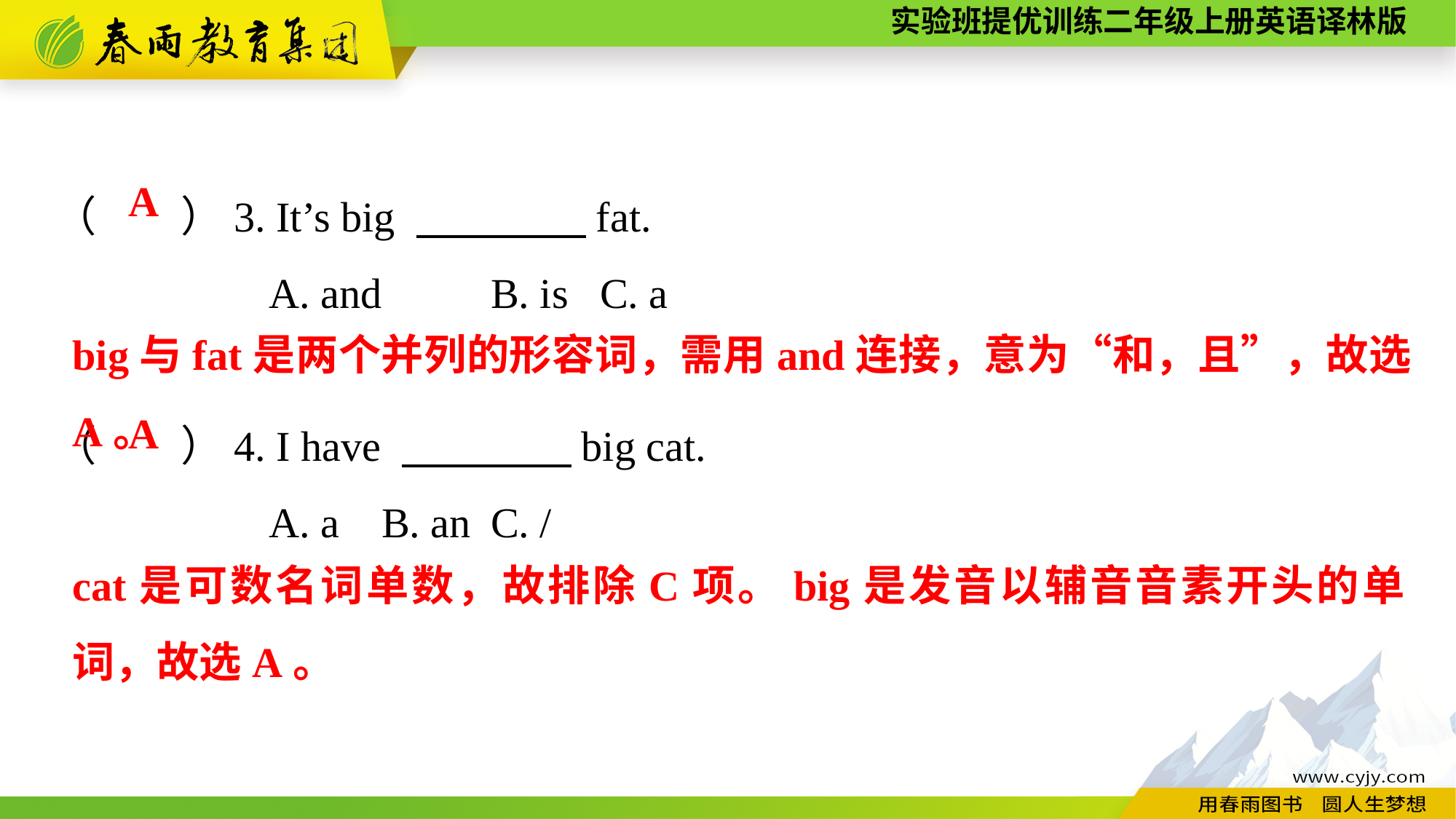

（　　）3. It’s big 　　　　fat.
A. and	B. is	C. a

（　　）4. I have 　　　　big cat.
A. a	B. an	C. /
A
big与fat是两个并列的形容词，需用and连接，意为“和，且”，故选A。
A
cat是可数名词单数，故排除C项。big是发音以辅音音素开头的单词，故选A。